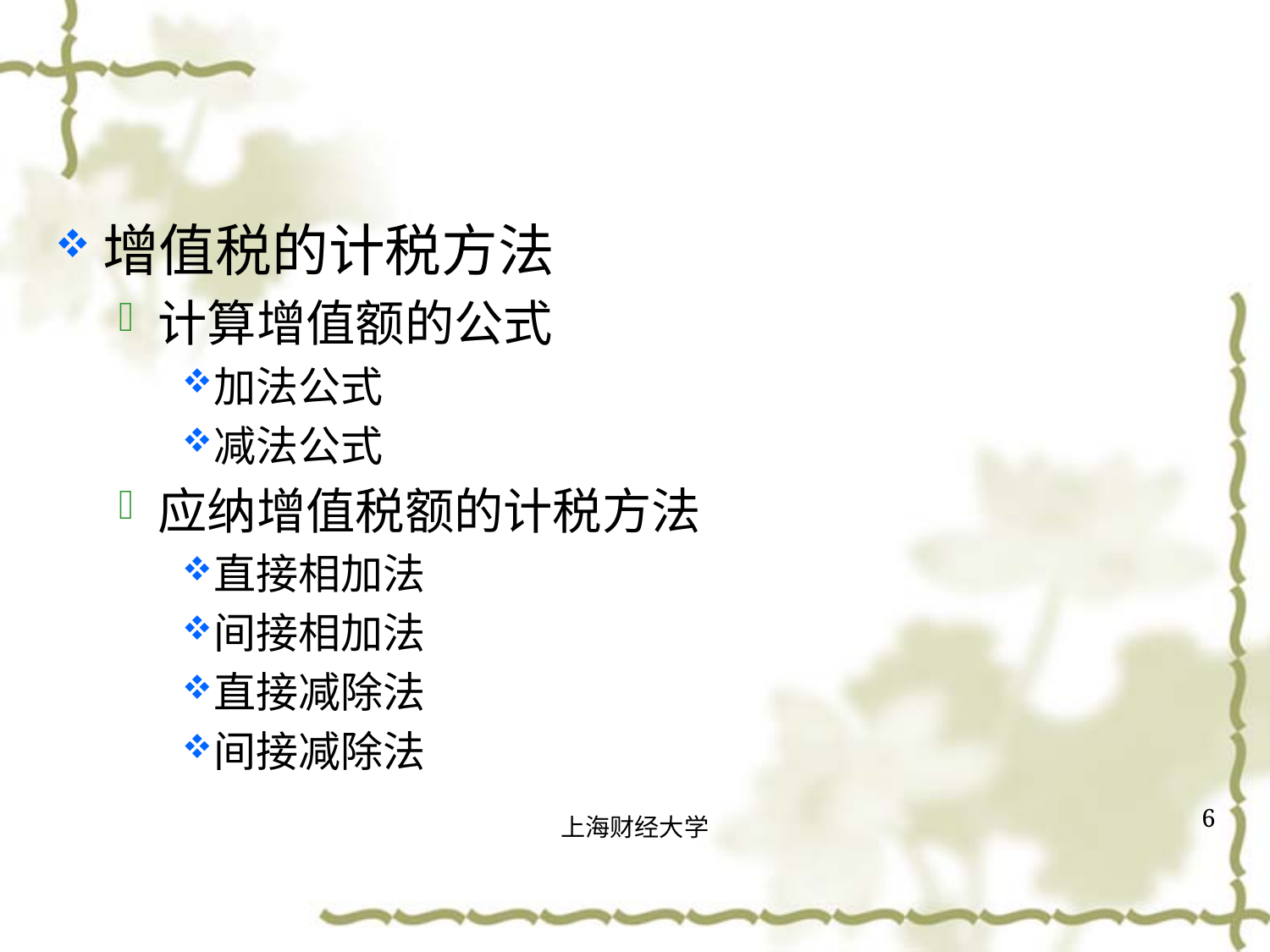

#
增值税的计税方法
计算增值额的公式
加法公式
减法公式
应纳增值税额的计税方法
直接相加法
间接相加法
直接减除法
间接减除法

6
上海财经大学